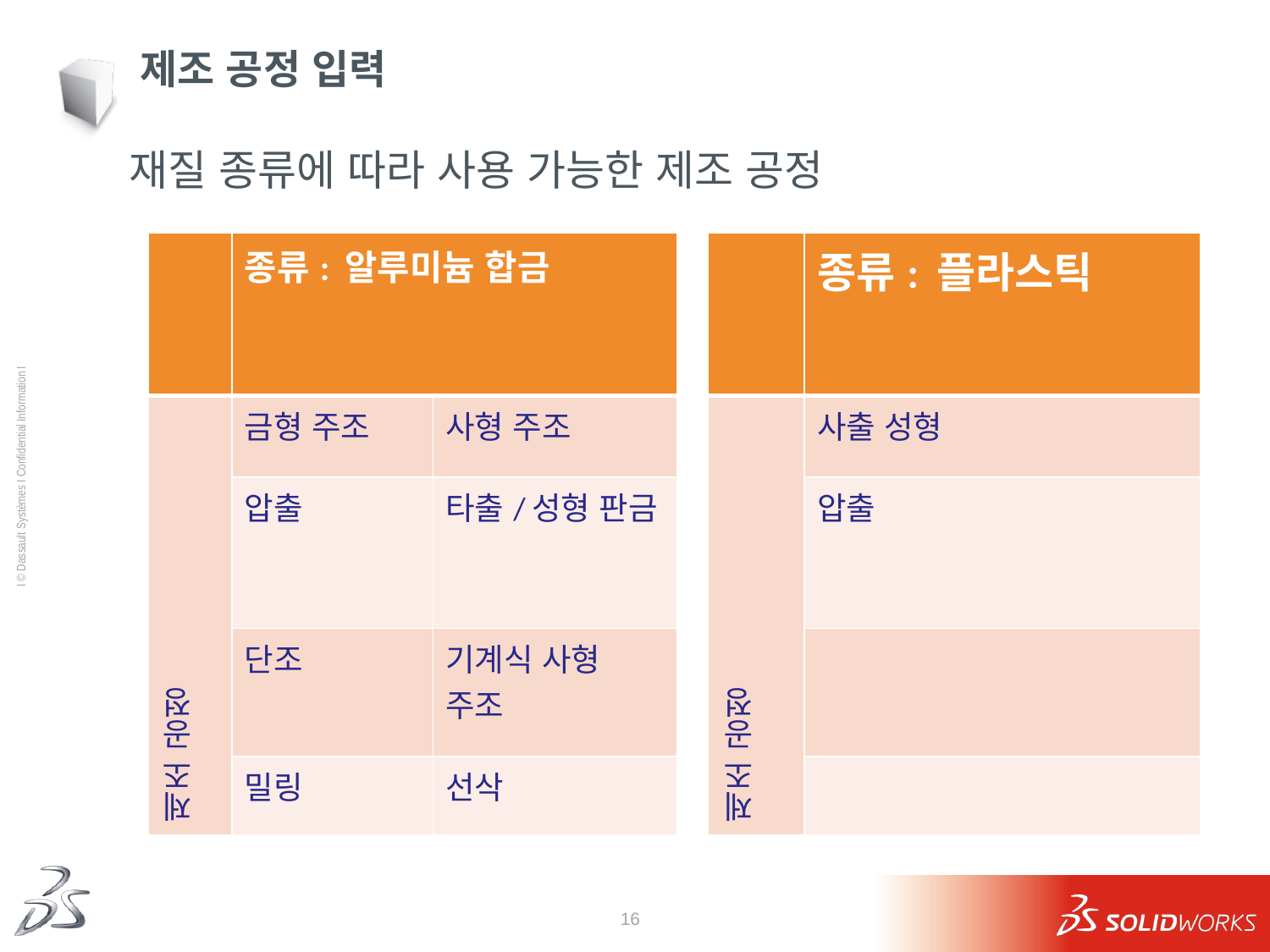

# 제조 공정 입력
재질 종류에 따라 사용 가능한 제조 공정

|  | 종류: 알루미늄 합금 |  |  |  | 종류: 플라스틱 |
| --- | --- | --- | --- | --- | --- |
| 제조 공정 | 금형 주조 | 사형 주조 |  | 제조 공정 | 사출 성형 |
|  | 압출 | 타출/성형 판금 |  |  | 압출 |
|  | 단조 | 기계식 사형 주조 |  |  |  |
|  | 밀링 | 선삭 |  |  |  |